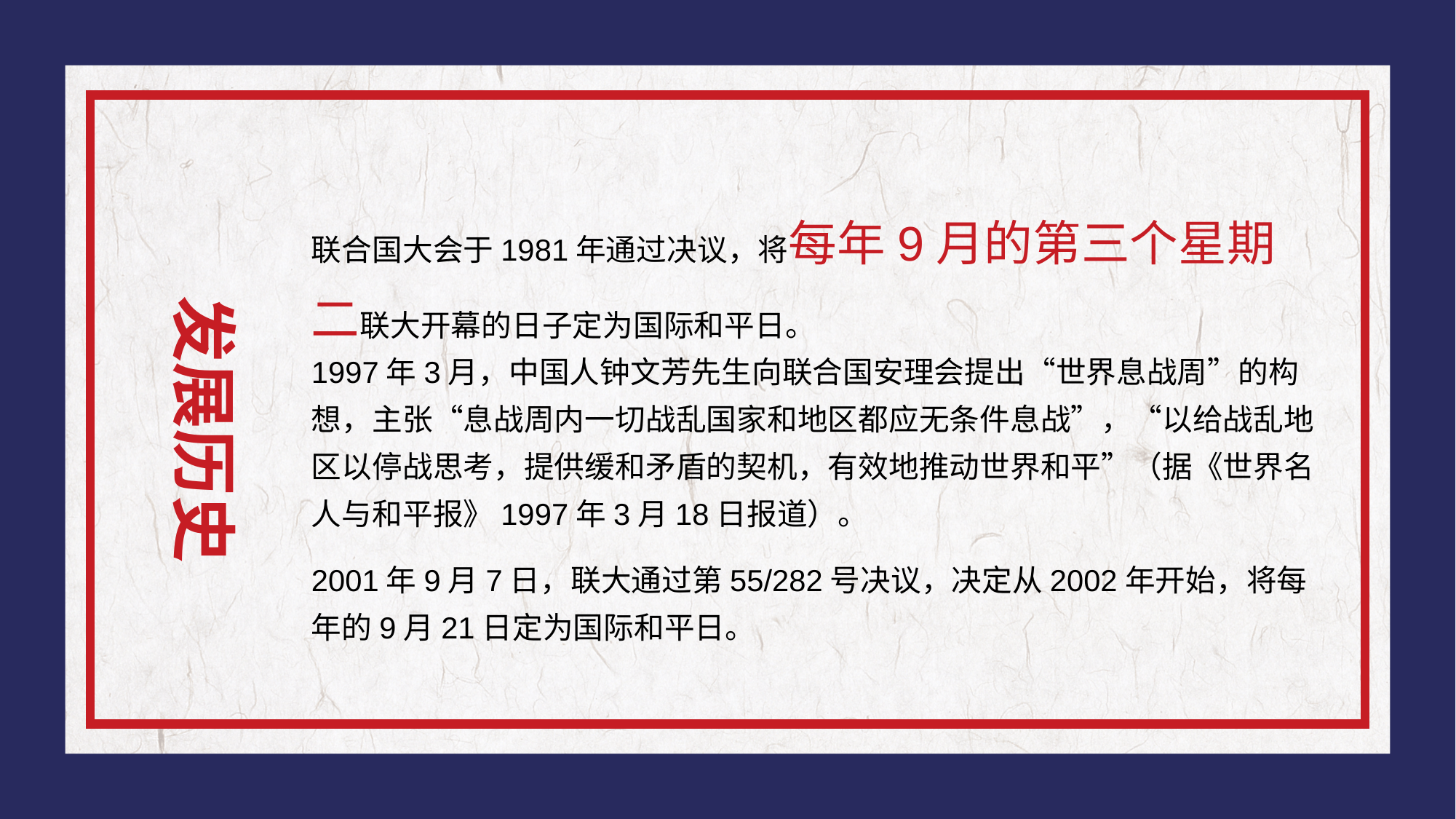

联合国大会于1981年通过决议，将每年9月的第三个星期二联大开幕的日子定为国际和平日。
发展历史
1997年3月，中国人钟文芳先生向联合国安理会提出“世界息战周”的构想，主张“息战周内一切战乱国家和地区都应无条件息战”，“以给战乱地区以停战思考，提供缓和矛盾的契机，有效地推动世界和平”（据《世界名人与和平报》1997年3月18日报道）。
2001年9月7日，联大通过第55/282号决议，决定从2002年开始，将每年的9月21日定为国际和平日。